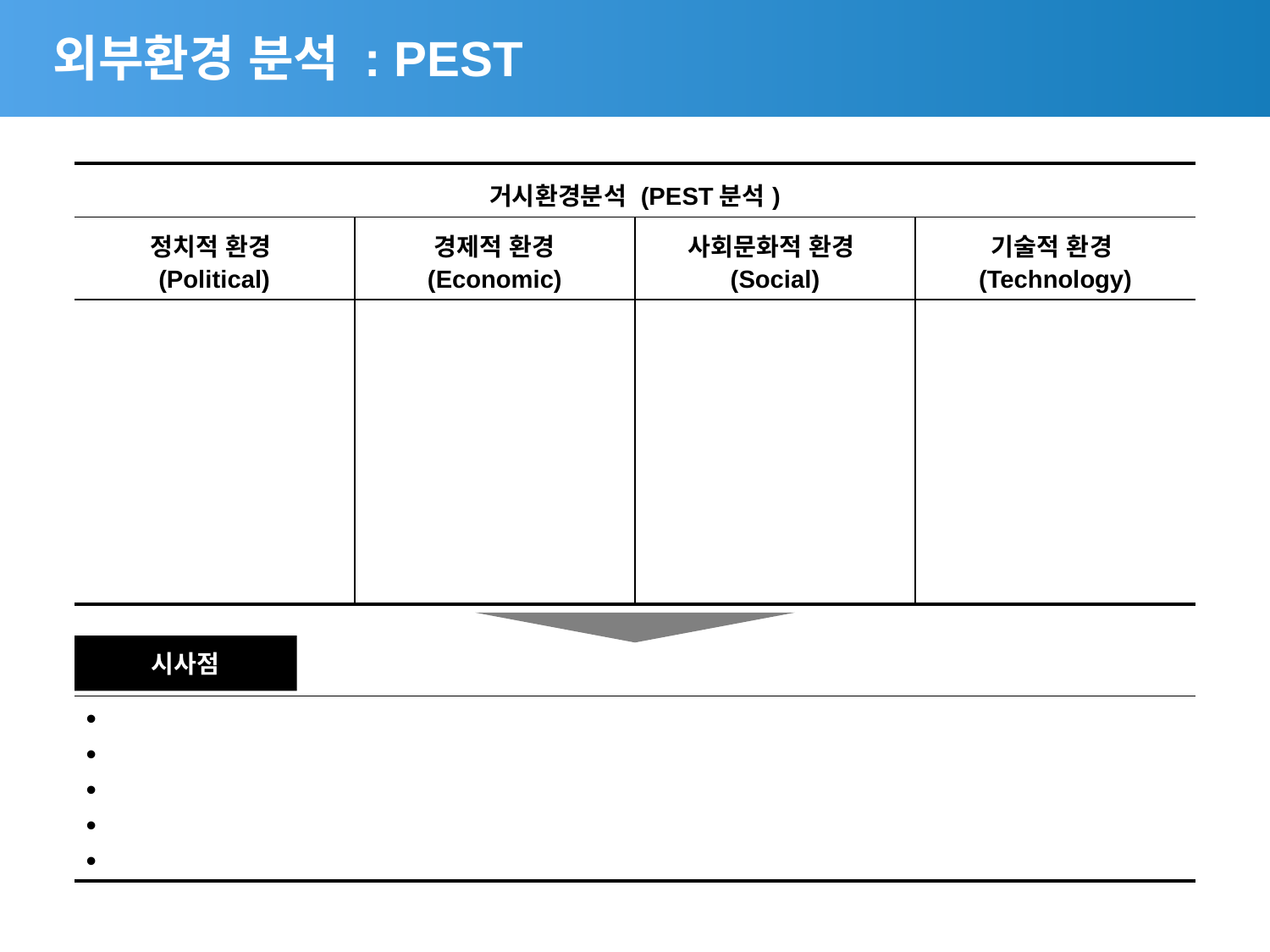

# 외부환경 분석 : PEST
| 거시환경분석 (PEST분석) |  |  |  |
| --- | --- | --- | --- |
| 정치적 환경 (Political) | 경제적 환경 (Economic) | 사회문화적 환경 (Social) | 기술적 환경 (Technology) |
|  |  |  |  |

시사점
|  |
| --- |